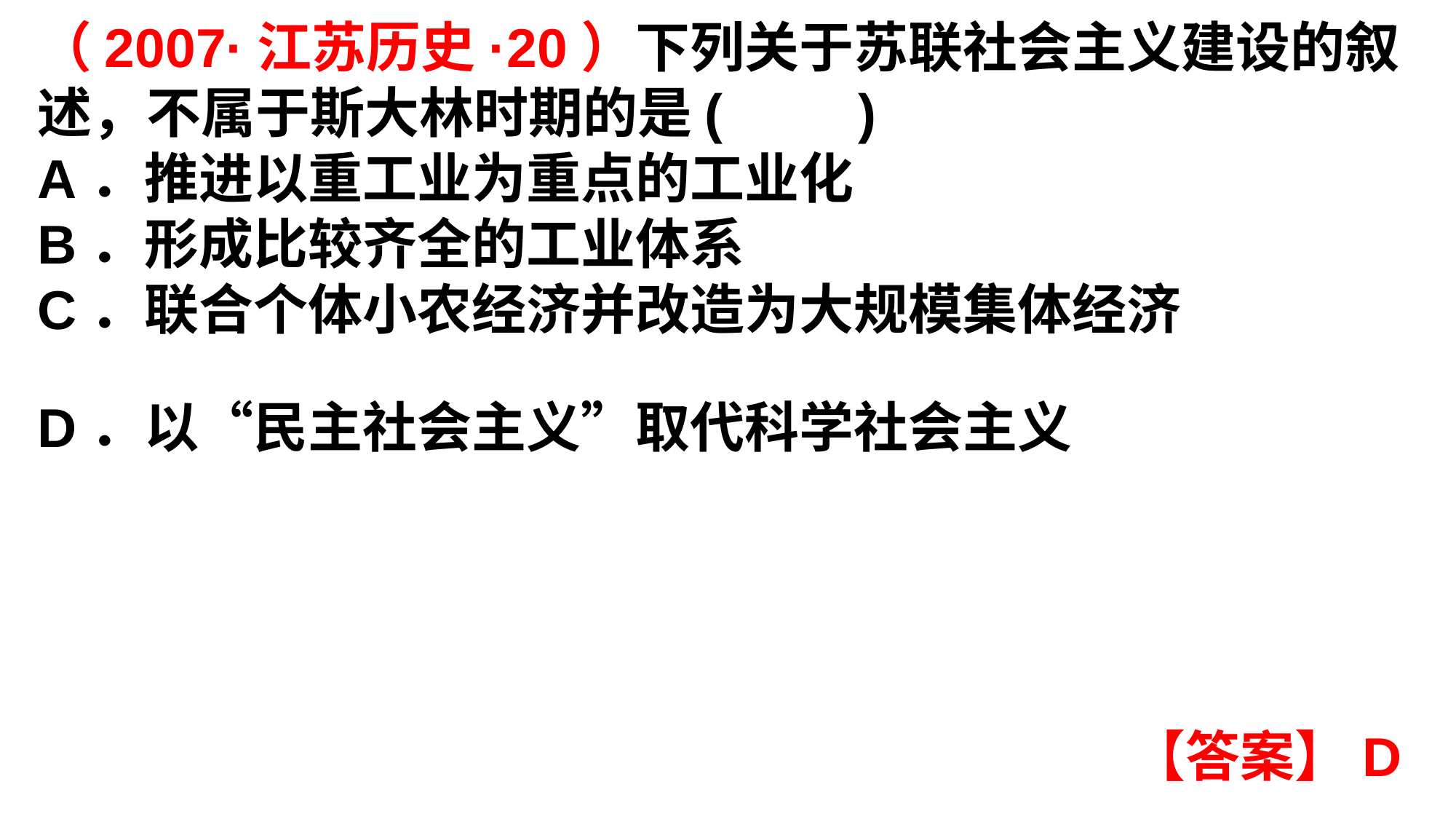

（2007·江苏历史·20）下列关于苏联社会主义建设的叙述，不属于斯大林时期的是(　　)A．推进以重工业为重点的工业化B．形成比较齐全的工业体系C．联合个体小农经济并改造为大规模集体经济D．以“民主社会主义”取代科学社会主义
【答案】D